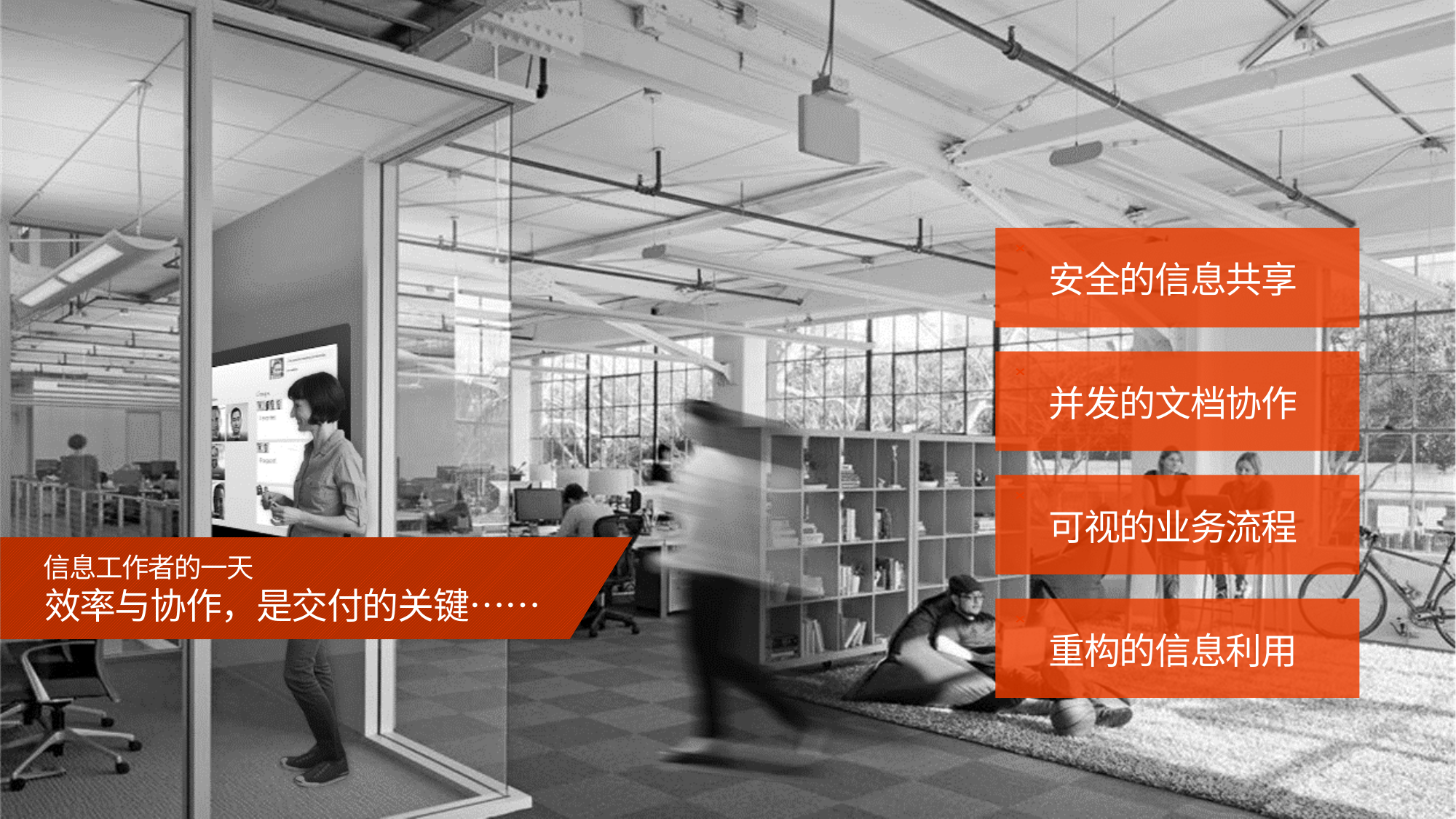

安全的信息共享

并发的文档协作

可视的业务流程

信息工作者的一天
效率与协作，是交付的关键……

重构的信息利用